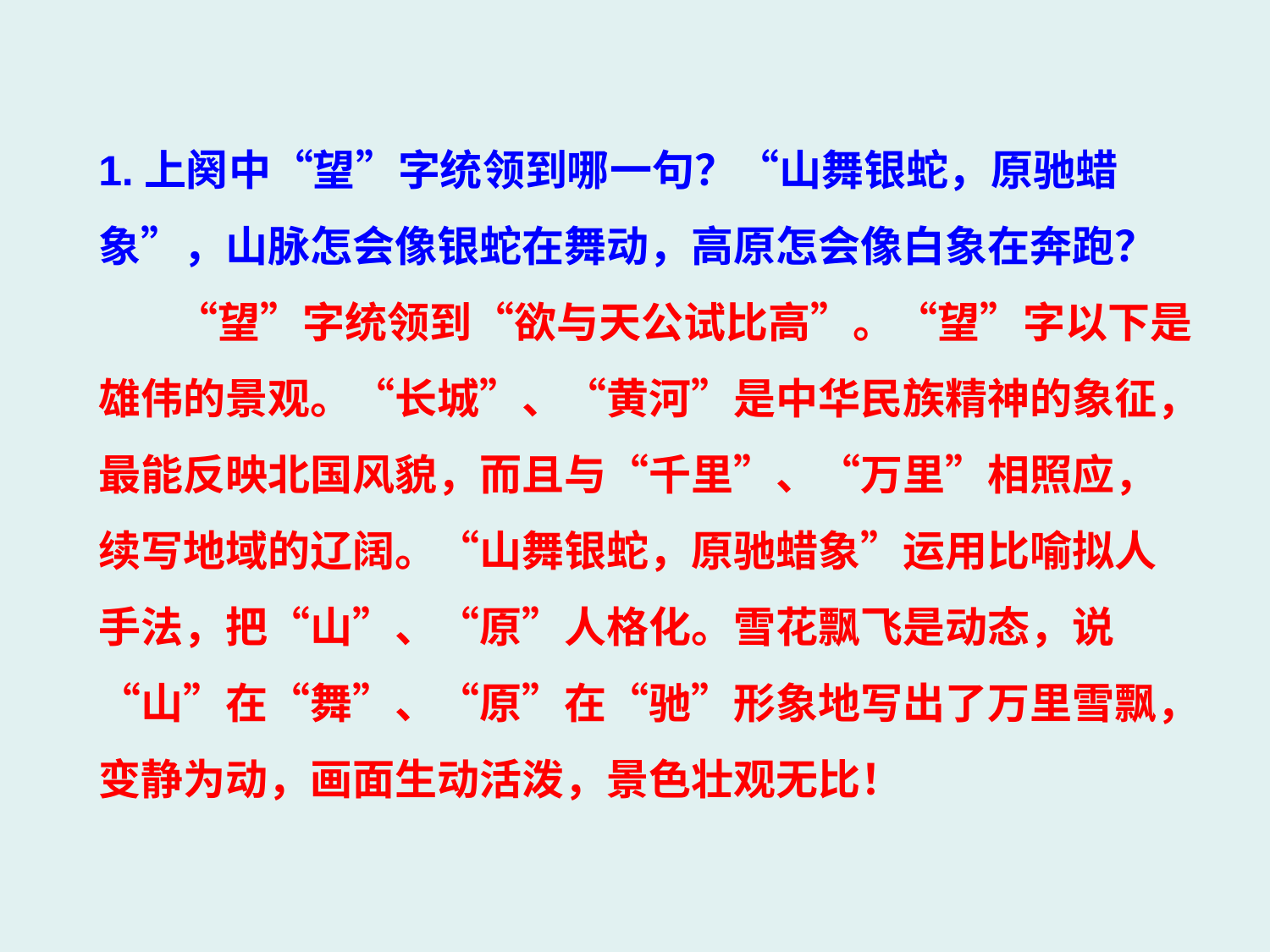

1.上阕中“望”字统领到哪一句？“山舞银蛇，原驰蜡象”，山脉怎会像银蛇在舞动，高原怎会像白象在奔跑？
　　“望”字统领到“欲与天公试比高”。“望”字以下是雄伟的景观。“长城”、“黄河”是中华民族精神的象征，最能反映北国风貌，而且与“千里”、“万里”相照应，续写地域的辽阔。“山舞银蛇，原驰蜡象”运用比喻拟人手法，把“山”、“原”人格化。雪花飘飞是动态，说“山”在“舞”、“原”在“驰”形象地写出了万里雪飘，变静为动，画面生动活泼，景色壮观无比！